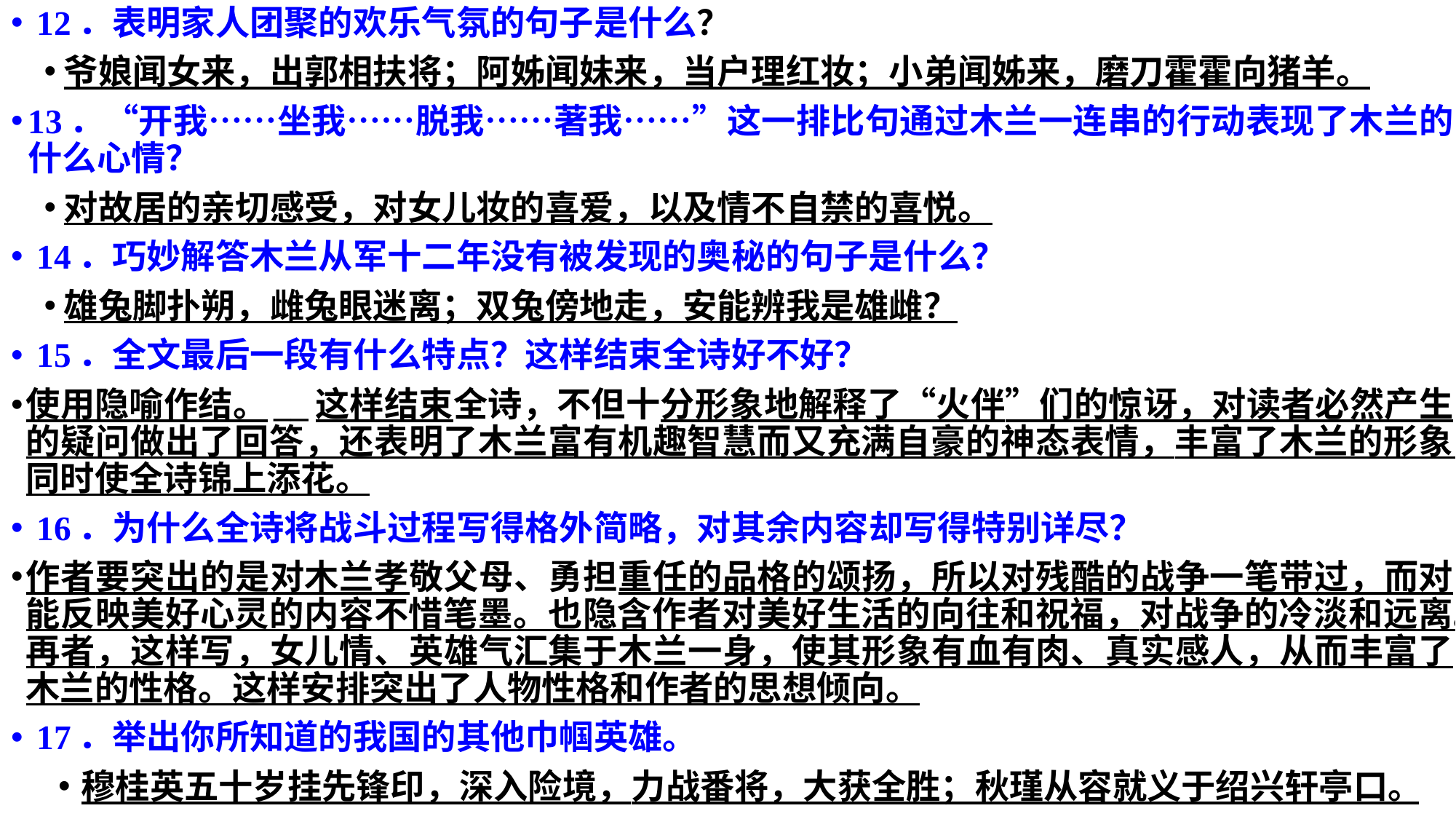

12．表明家人团聚的欢乐气氛的句子是什么？
爷娘闻女来，出郭相扶将；阿姊闻妹来，当户理红妆；小弟闻姊来，磨刀霍霍向猪羊。
13．“开我……坐我……脱我……著我……”这一排比句通过木兰一连串的行动表现了木兰的什么心情？
对故居的亲切感受，对女儿妆的喜爱，以及情不自禁的喜悦。
14．巧妙解答木兰从军十二年没有被发现的奥秘的句子是什么？
雄兔脚扑朔，雌兔眼迷离；双兔傍地走，安能辨我是雄雌？
15．全文最后一段有什么特点？这样结束全诗好不好？
使用隐喻作结。__这样结束全诗，不但十分形象地解释了“火伴”们的惊讶，对读者必然产生的疑问做出了回答，还表明了木兰富有机趣智慧而又充满自豪的神态表情，丰富了木兰的形象；同时使全诗锦上添花。
16．为什么全诗将战斗过程写得格外简略，对其余内容却写得特别详尽？
作者要突出的是对木兰孝敬父母、勇担重任的品格的颂扬，所以对残酷的战争一笔带过，而对能反映美好心灵的内容不惜笔墨。也隐含作者对美好生活的向往和祝福，对战争的冷淡和远离。再者，这样写，女儿情、英雄气汇集于木兰一身，使其形象有血有肉、真实感人，从而丰富了木兰的性格。这样安排突出了人物性格和作者的思想倾向。
17．举出你所知道的我国的其他巾帼英雄。
穆桂英五十岁挂先锋印，深入险境，力战番将，大获全胜；秋瑾从容就义于绍兴轩亭口。